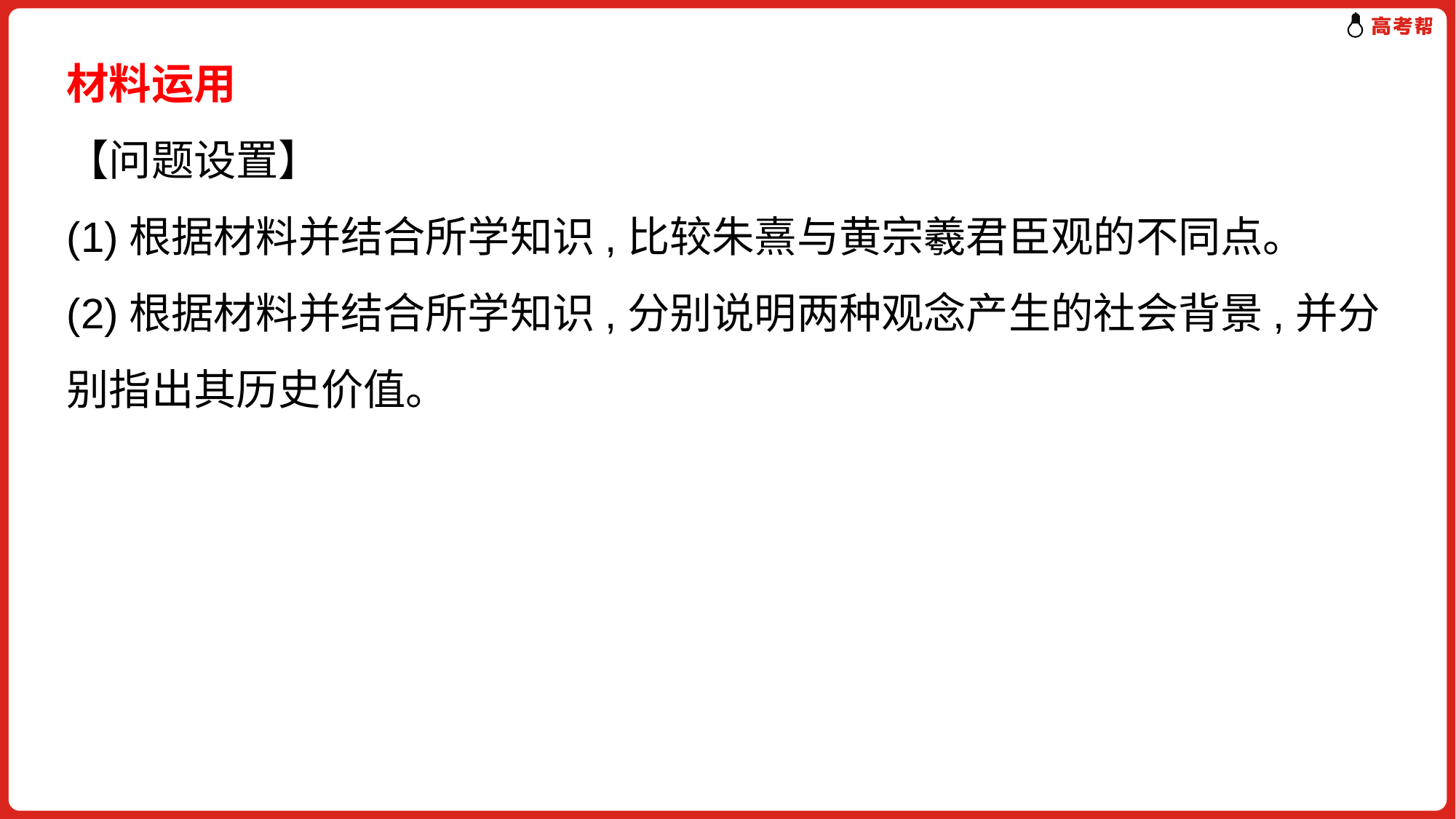

材料运用
【问题设置】
(1)根据材料并结合所学知识,比较朱熹与黄宗羲君臣观的不同点。
(2)根据材料并结合所学知识,分别说明两种观念产生的社会背景,并分别指出其历史价值。